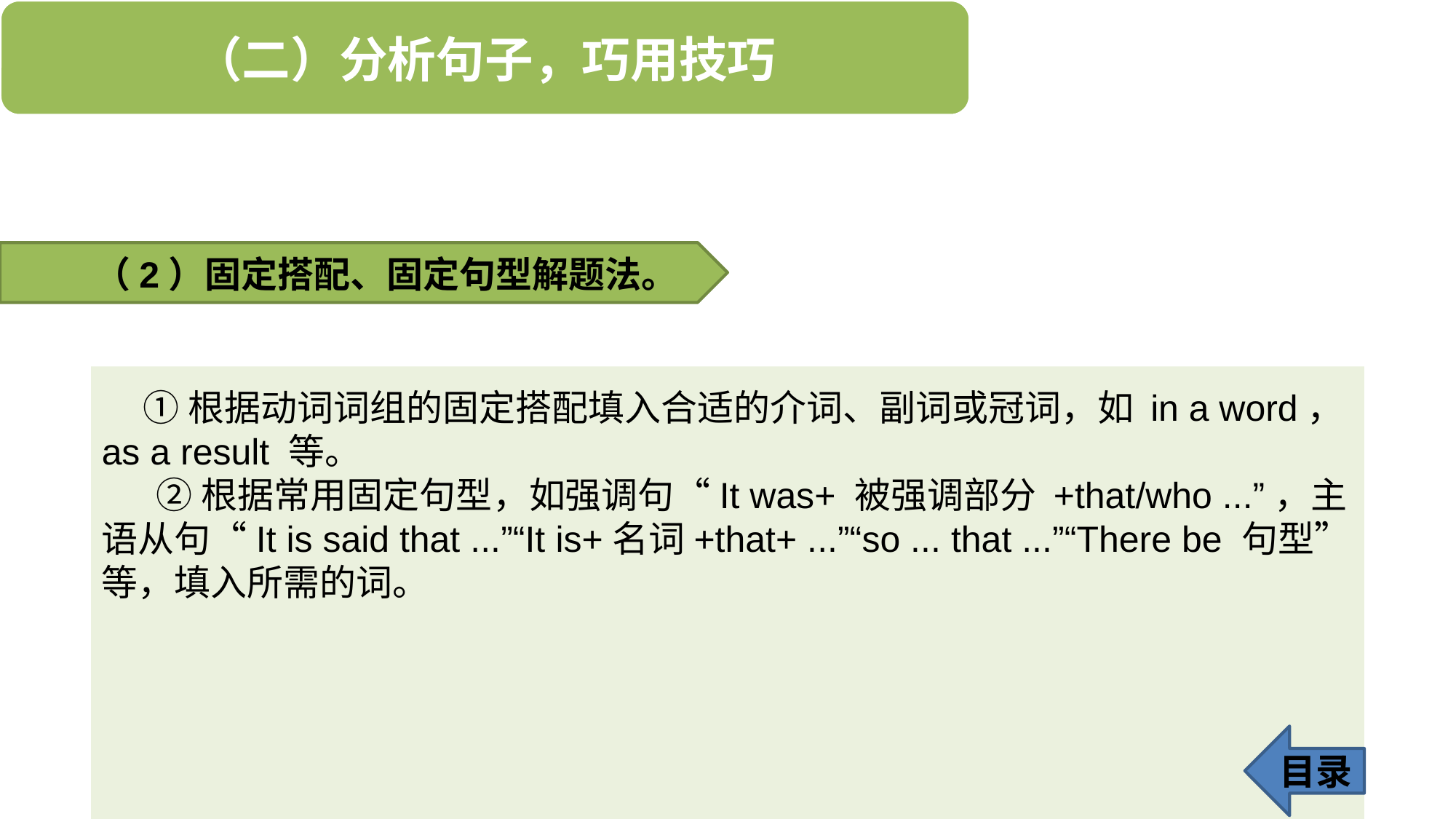

（二）分析句子，巧用技巧

（2）固定搭配、固定句型解题法。

     ①根据动词词组的固定搭配填入合适的介词、副词或冠词，如 in a word，as a result 等。
②根据常用固定句型，如强调句“It was+ 被强调部分 +that/who ...”，主语从句“It is said that ...”“It is+名词+that+ ...”“so ... that ...”“There be 句型”等，填入所需的词。
目录
51